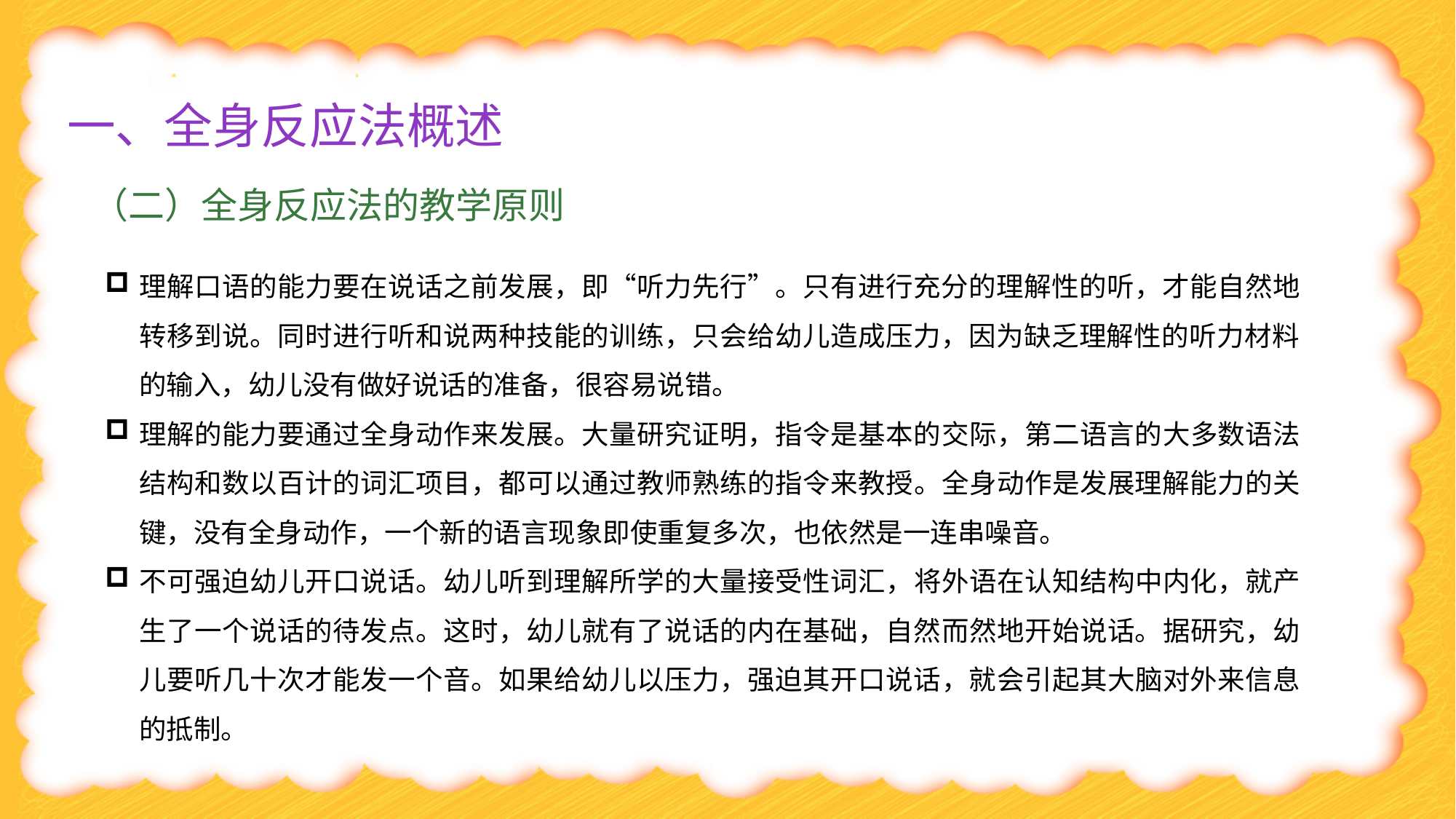

# 一、全身反应法概述
（二）全身反应法的教学原则
理解口语的能力要在说话之前发展，即“听力先行”。只有进行充分的理解性的听，才能自然地转移到说。同时进行听和说两种技能的训练，只会给幼儿造成压力，因为缺乏理解性的听力材料的输入，幼儿没有做好说话的准备，很容易说错。
理解的能力要通过全身动作来发展。大量研究证明，指令是基本的交际，第二语言的大多数语法结构和数以百计的词汇项目，都可以通过教师熟练的指令来教授。全身动作是发展理解能力的关键，没有全身动作，一个新的语言现象即使重复多次，也依然是一连串噪音。
不可强迫幼儿开口说话。幼儿听到理解所学的大量接受性词汇，将外语在认知结构中内化，就产生了一个说话的待发点。这时，幼儿就有了说话的内在基础，自然而然地开始说话。据研究，幼儿要听几十次才能发一个音。如果给幼儿以压力，强迫其开口说话，就会引起其大脑对外来信息的抵制。